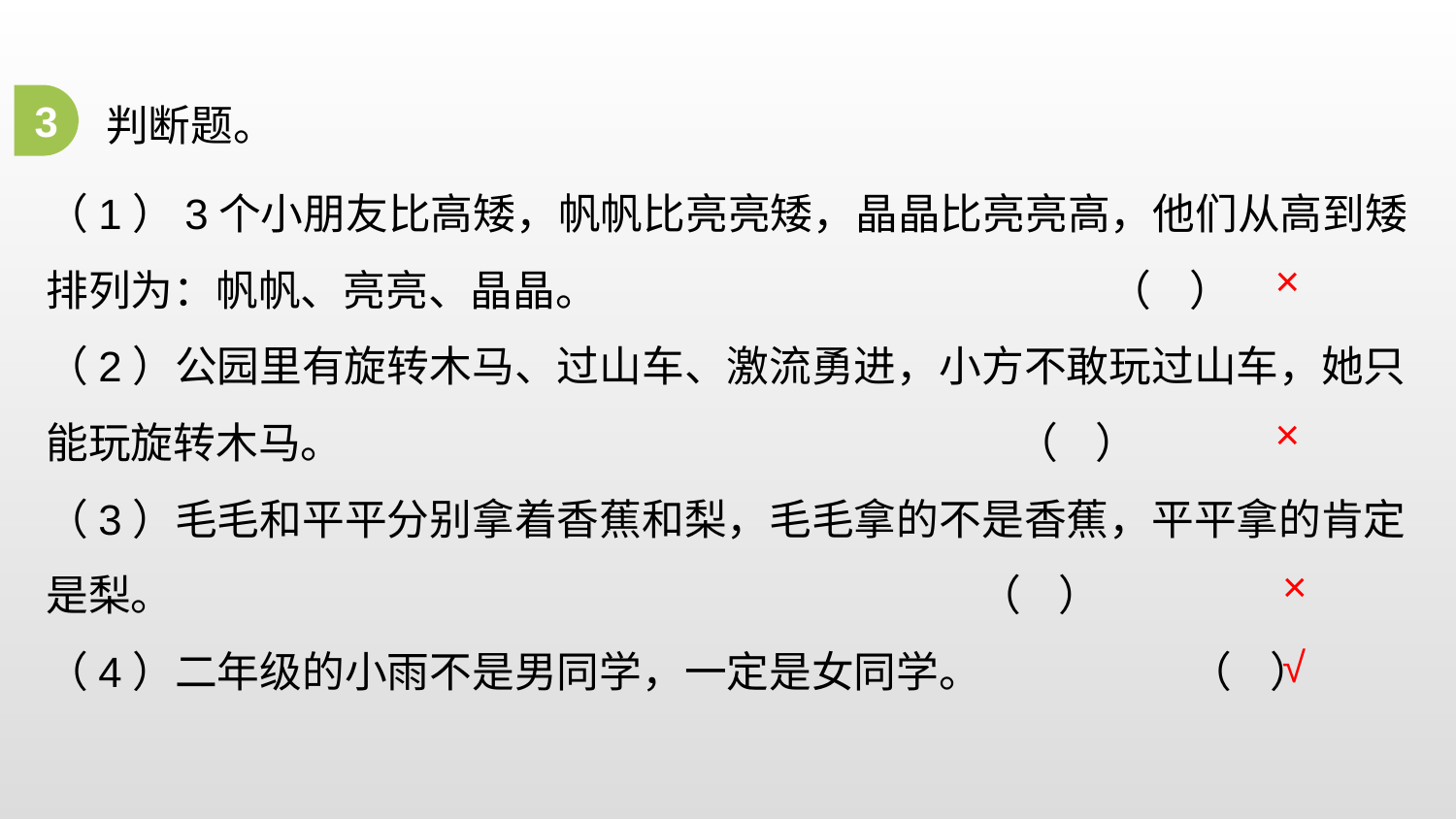

3
判断题。
（1）3个小朋友比高矮，帆帆比亮亮矮，晶晶比亮亮高，他们从高到矮排列为：帆帆、亮亮、晶晶。                                                      （    ）
（2）公园里有旋转木马、过山车、激流勇进，小方不敢玩过山车，她只能玩旋转木马。                                                                       （    ）
（3）毛毛和平平分别拿着香蕉和梨，毛毛拿的不是香蕉，平平拿的肯定是梨。                                                                                     （    ）
（4）二年级的小雨不是男同学，一定是女同学。                      （    ）
×
×
×
√